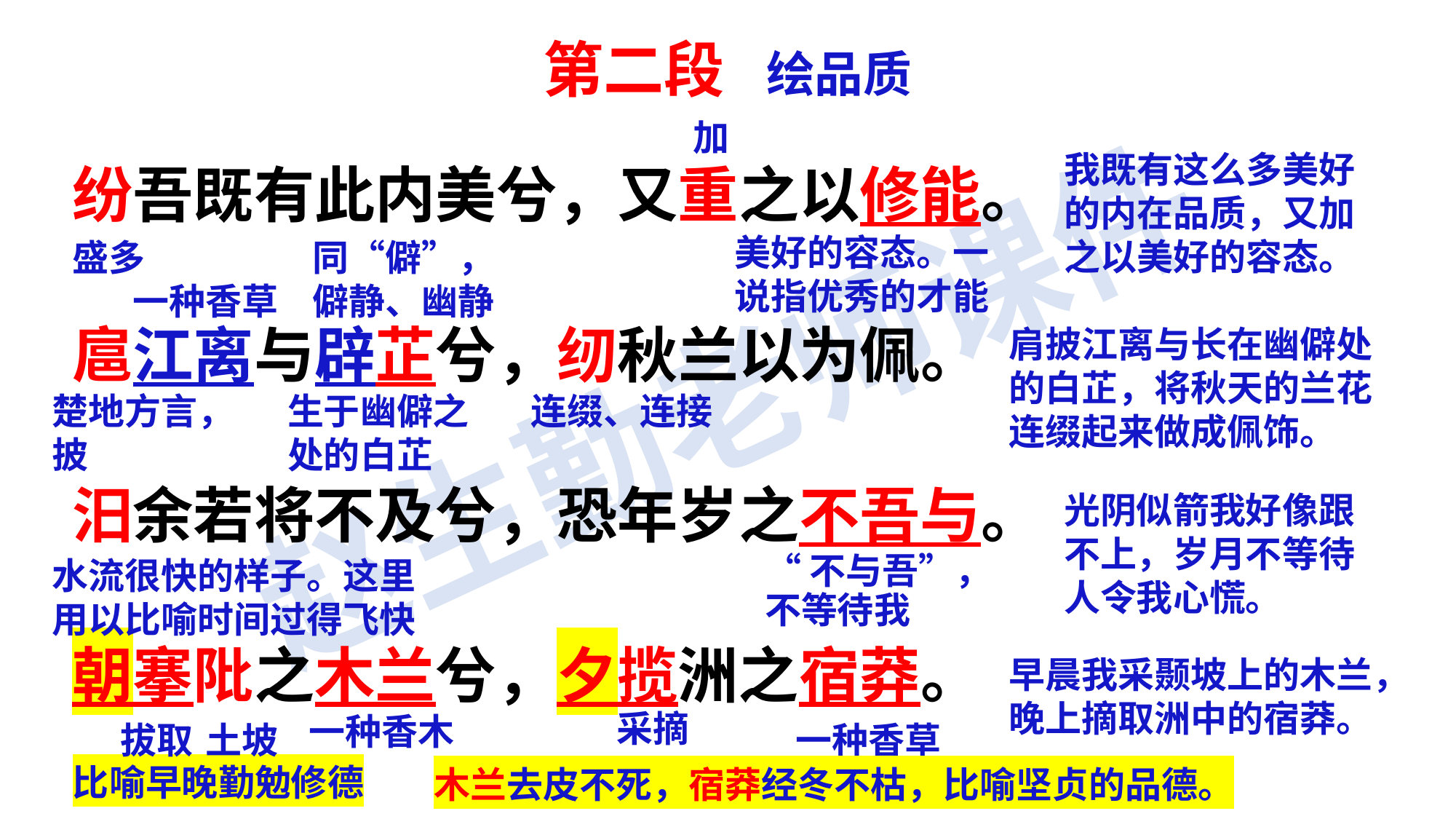

第二段   绘品质
加
我既有这么多美好的内在品质，又加之以美好的容态。
纷吾既有此内美兮，又重之以修能。

扈江离与辟芷兮，纫秋兰以为佩。

汨余若将不及兮，恐年岁之不吾与。

朝搴阰之木兰兮，夕揽洲之宿莽。
美好的容态。一说指优秀的才能
盛多
同“僻”，僻静、幽静
一种香草
肩披江离与长在幽僻处的白芷，将秋天的兰花连缀起来做成佩饰。
连缀、连接
楚地方言，披
生于幽僻之处的白芷
光阴似箭我好像跟不上，岁月不等待人令我心慌。
水流很快的样子。这里用以比喻时间过得飞快
“不与吾”，不等待我
早晨我采颞坡上的木兰，晚上摘取洲中的宿莽。
采摘
一种香木
拔取
土坡
一种香草
比喻早晚勤勉修德
木兰去皮不死，宿莽经冬不枯，比喻坚贞的品德。